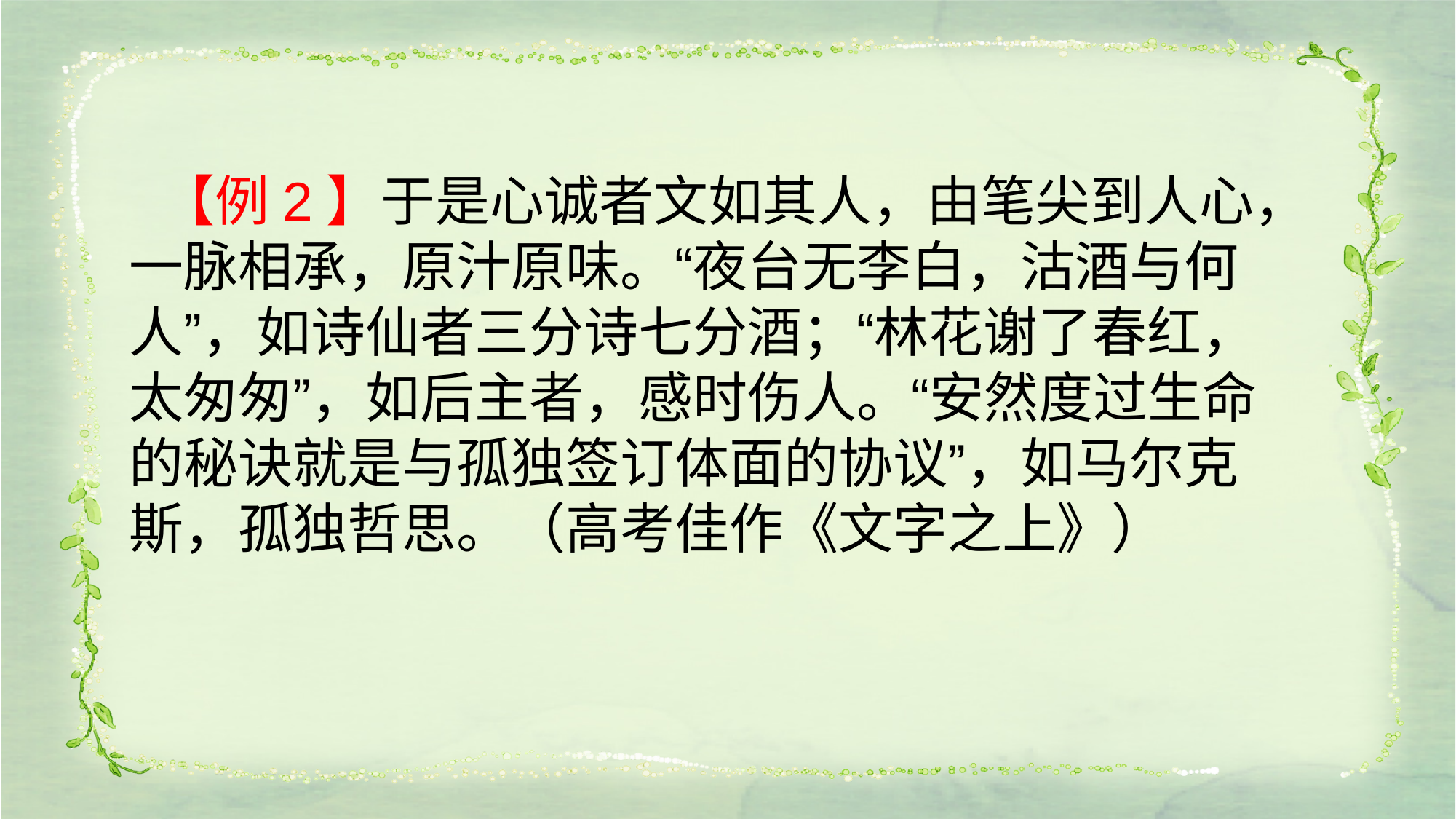

【例2】于是心诚者文如其人，由笔尖到人心，一脉相承，原汁原味。“夜台无李白，沽酒与何人”，如诗仙者三分诗七分酒；“林花谢了春红，太匆匆”，如后主者，感时伤人。“安然度过生命的秘诀就是与孤独签订体面的协议”，如马尔克斯，孤独哲思。（高考佳作《文字之上》）